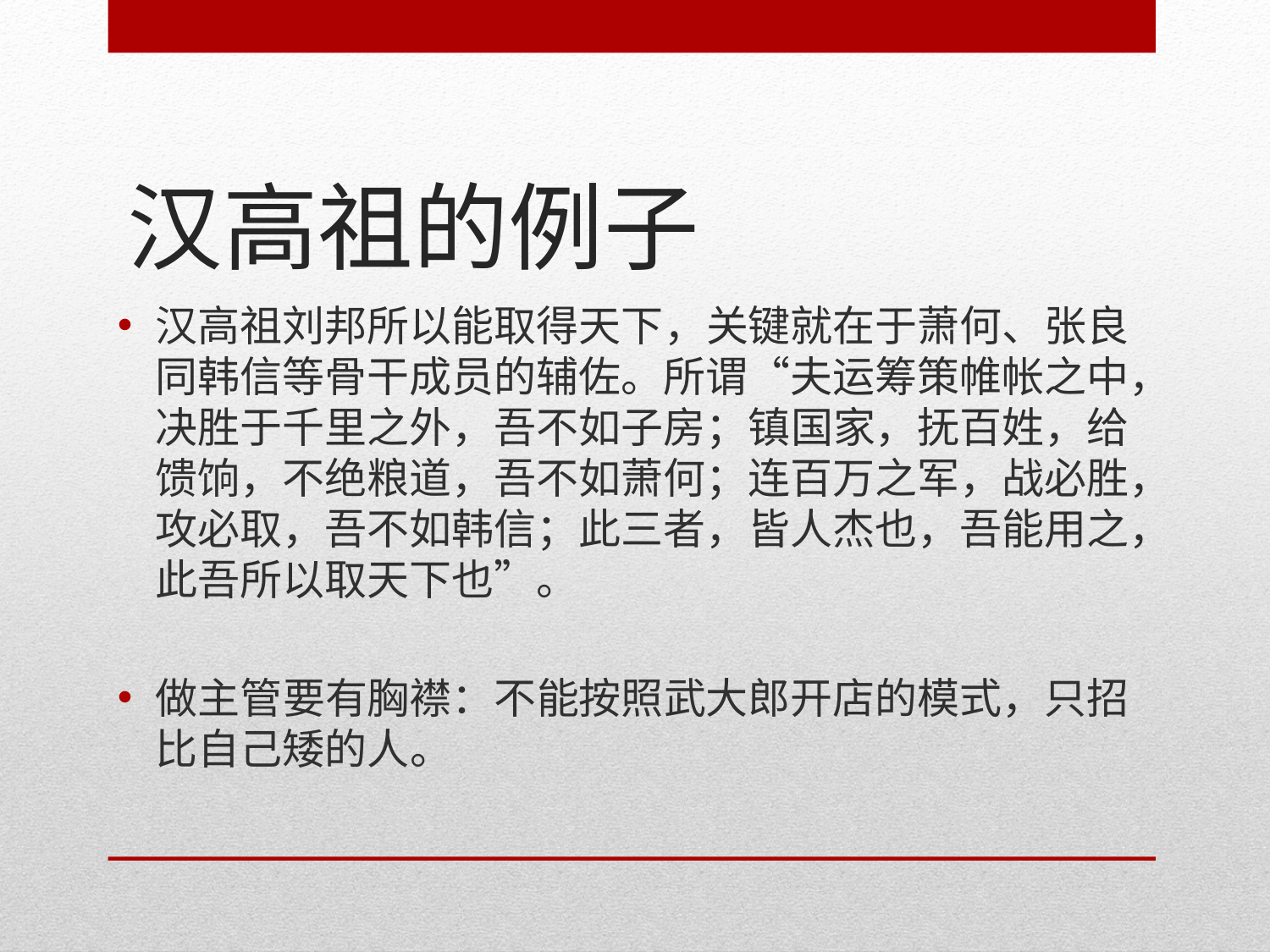

# 汉高祖的例子
汉高祖刘邦所以能取得天下，关键就在于萧何、张良同韩信等骨干成员的辅佐。所谓“夫运筹策帷帐之中，决胜于千里之外，吾不如子房；镇国家，抚百姓，给馈饷，不绝粮道，吾不如萧何；连百万之军，战必胜，攻必取，吾不如韩信；此三者，皆人杰也，吾能用之，此吾所以取天下也”。

做主管要有胸襟：不能按照武大郎开店的模式，只招比自己矮的人。